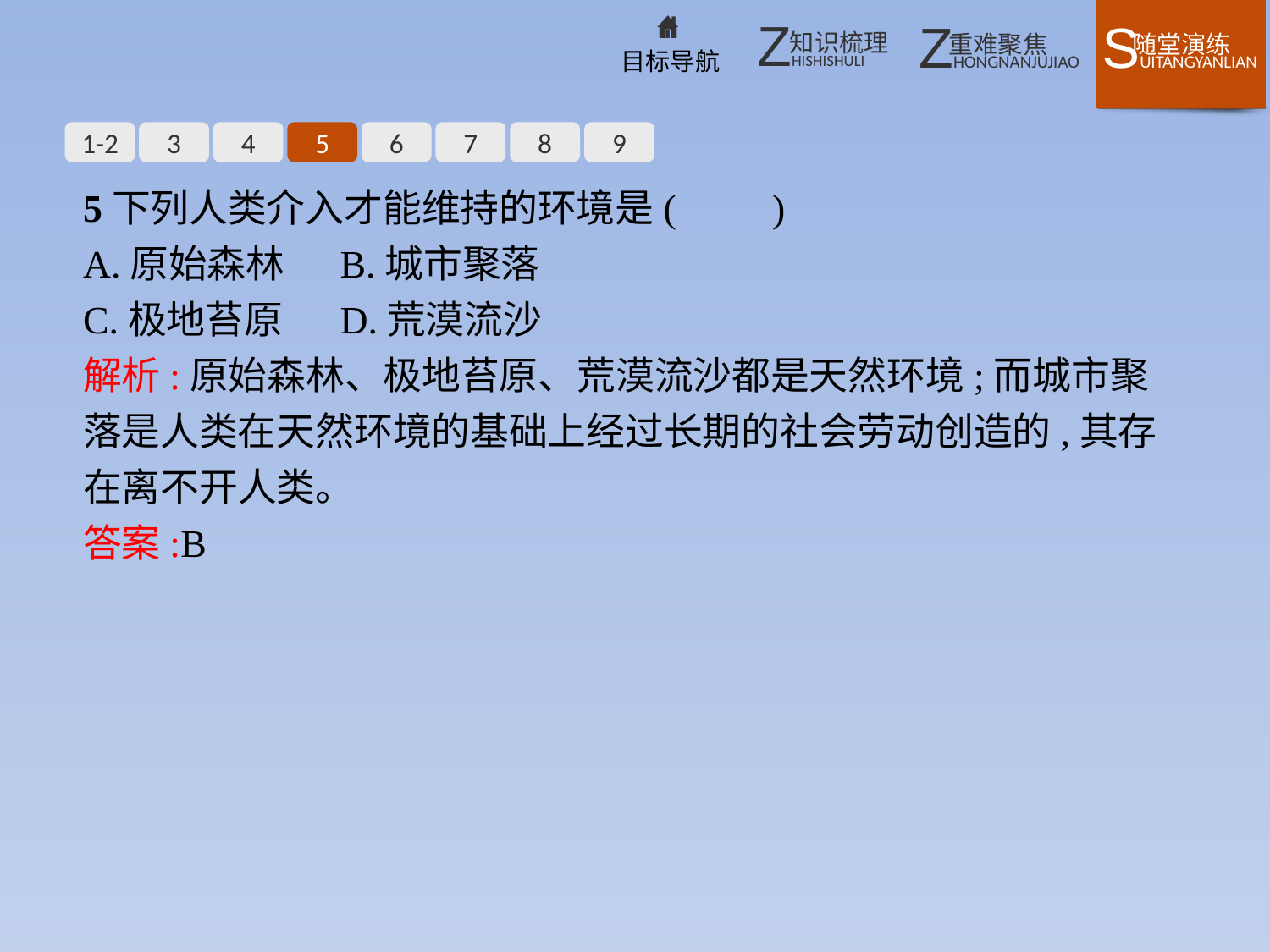

1-2
3
4
5
6
7
8
9
5下列人类介入才能维持的环境是(　　)
A.原始森林	B.城市聚落
C.极地苔原	D.荒漠流沙
解析:原始森林、极地苔原、荒漠流沙都是天然环境;而城市聚落是人类在天然环境的基础上经过长期的社会劳动创造的,其存在离不开人类。
答案:B